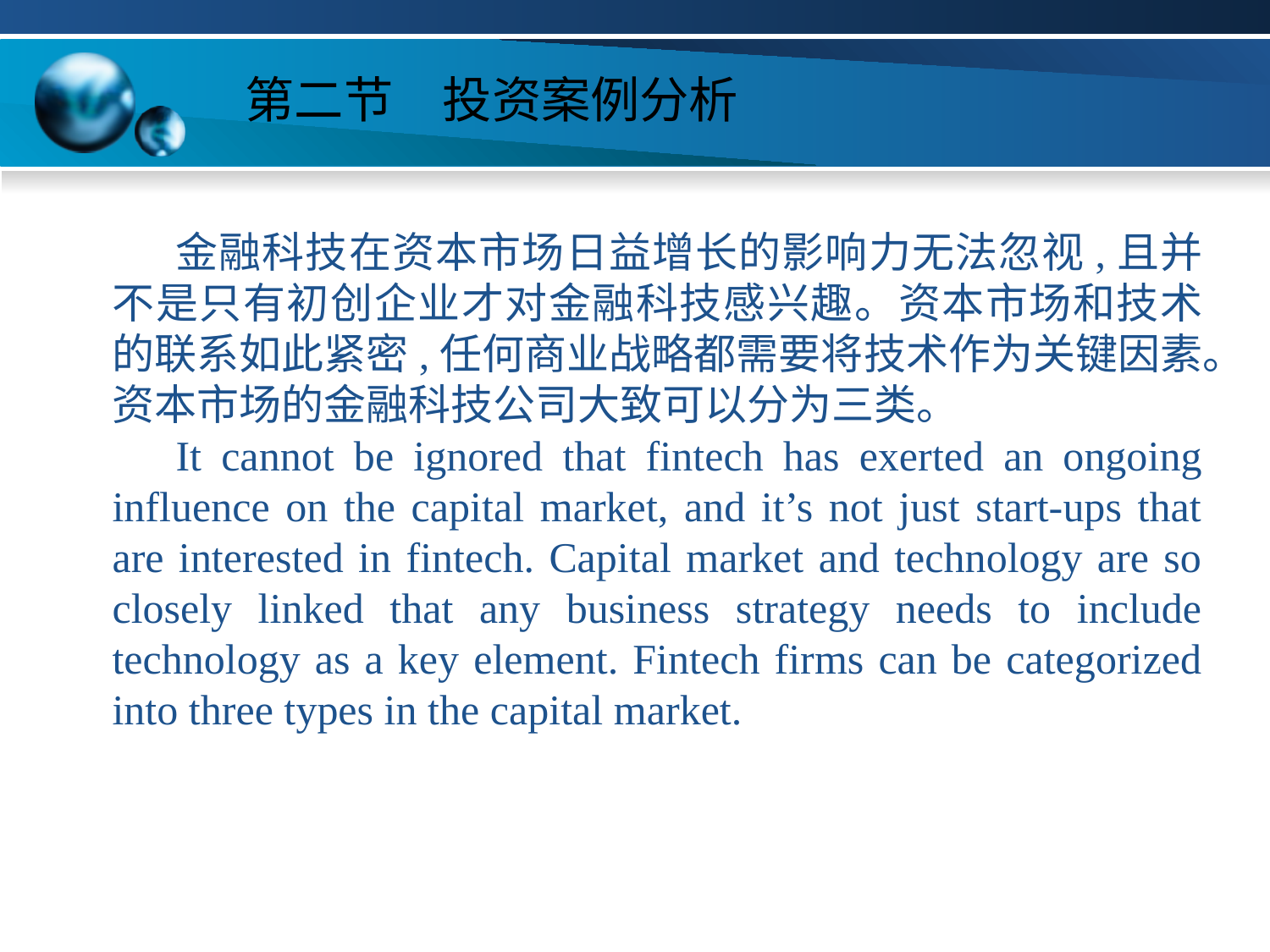

# 第二节　投资案例分析
金融科技在资本市场日益增长的影响力无法忽视,且并不是只有初创企业才对金融科技感兴趣。资本市场和技术的联系如此紧密,任何商业战略都需要将技术作为关键因素。资本市场的金融科技公司大致可以分为三类。
It cannot be ignored that fintech has exerted an ongoing influence on the capital market, and it’s not just start-ups that are interested in fintech. Capital market and technology are so closely linked that any business strategy needs to include technology as a key element. Fintech firms can be categorized into three types in the capital market.